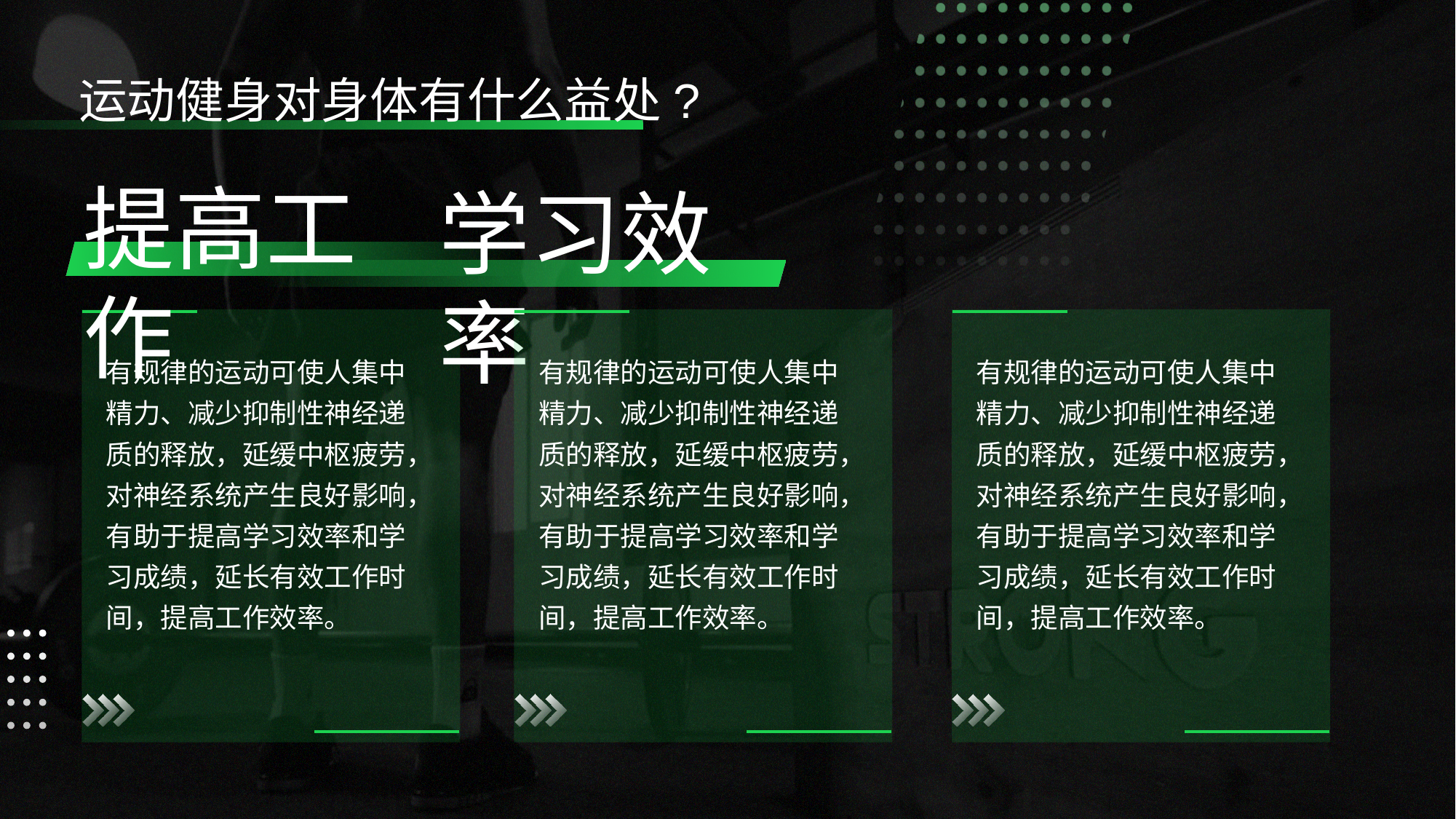

运动健身对身体有什么益处?
提高工作
学习效率

有规律的运动可使人集中精力、减少抑制性神经递质的释放，延缓中枢疲劳，对神经系统产生良好影响，有助于提高学习效率和学习成绩，延长有效工作时间，提高工作效率。
有规律的运动可使人集中精力、减少抑制性神经递质的释放，延缓中枢疲劳，对神经系统产生良好影响，有助于提高学习效率和学习成绩，延长有效工作时间，提高工作效率。
有规律的运动可使人集中精力、减少抑制性神经递质的释放，延缓中枢疲劳，对神经系统产生良好影响，有助于提高学习效率和学习成绩，延长有效工作时间，提高工作效率。